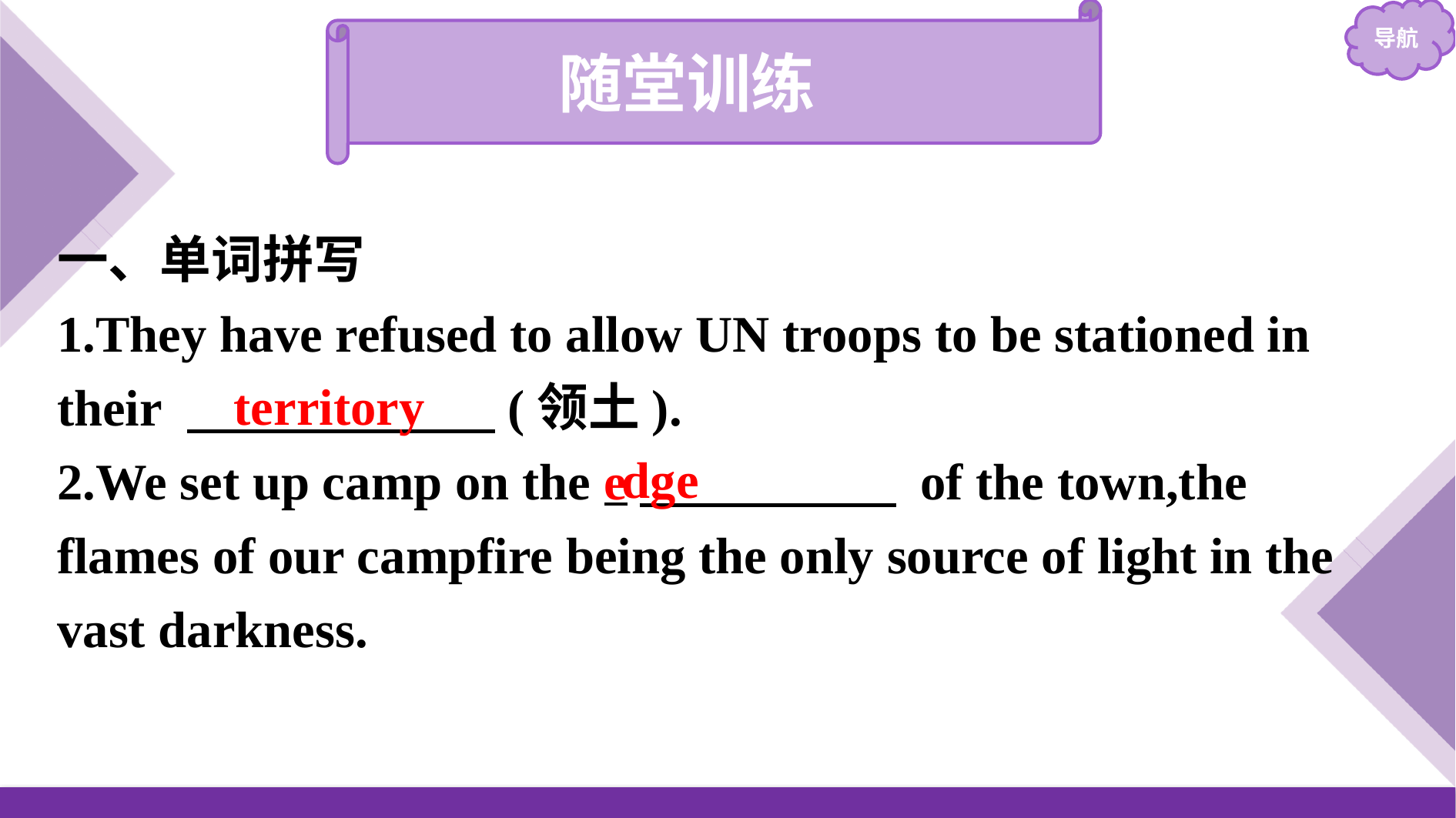

随堂训练
一、单词拼写
1.They have refused to allow UN troops to be stationed in their 　　　　　　(领土).
2.We set up camp on the e　　　　　 of the town,the flames of our campfire being the only source of light in the vast darkness.
territory
dge